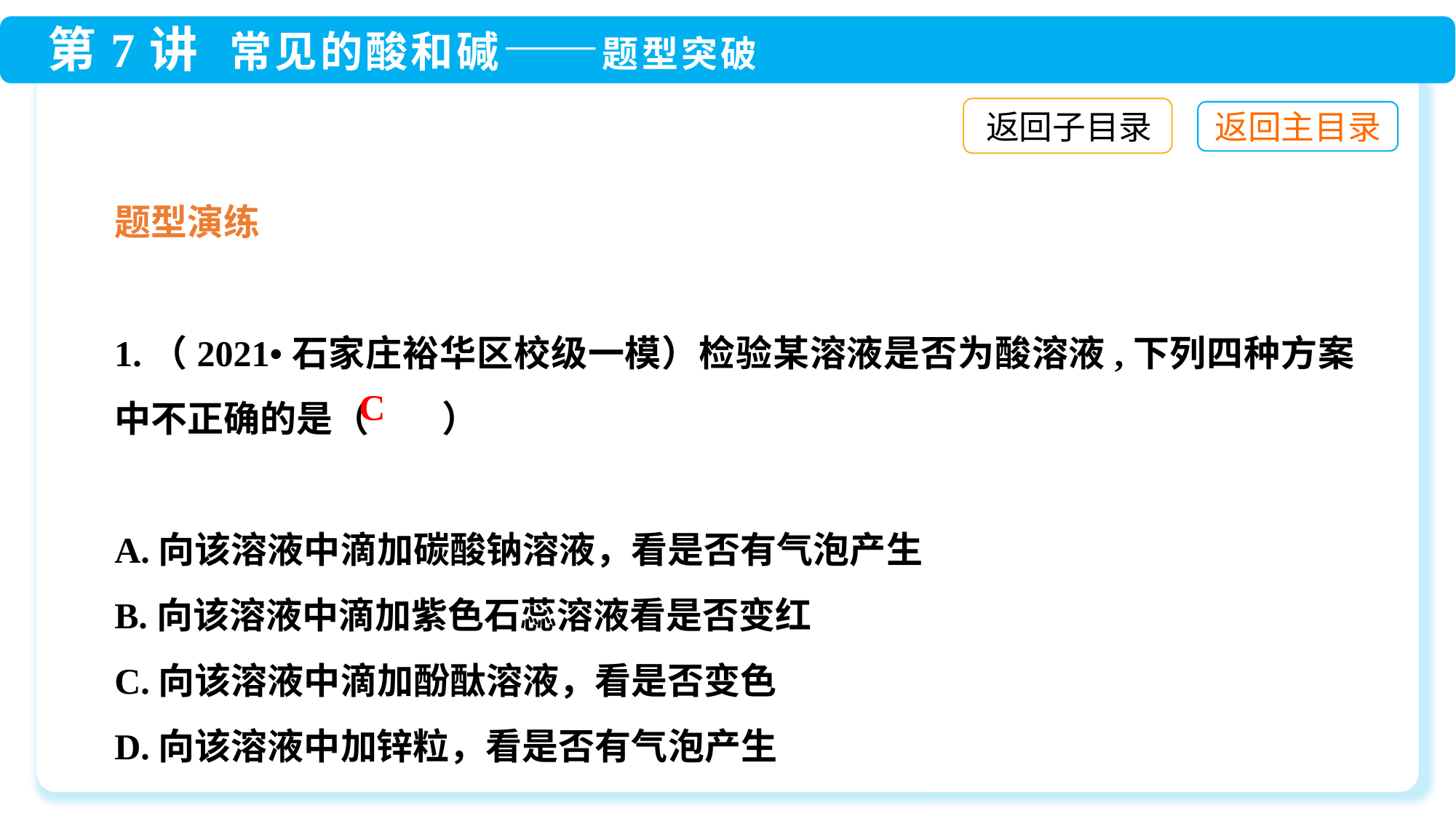

返回子目录
题型演练

1.（2021•石家庄裕华区校级一模）检验某溶液是否为酸溶液,下列四种方案中不正确的是（　　）

A.向该溶液中滴加碳酸钠溶液，看是否有气泡产生
B.向该溶液中滴加紫色石蕊溶液看是否变红
C.向该溶液中滴加酚酞溶液，看是否变色
D.向该溶液中加锌粒，看是否有气泡产生
C